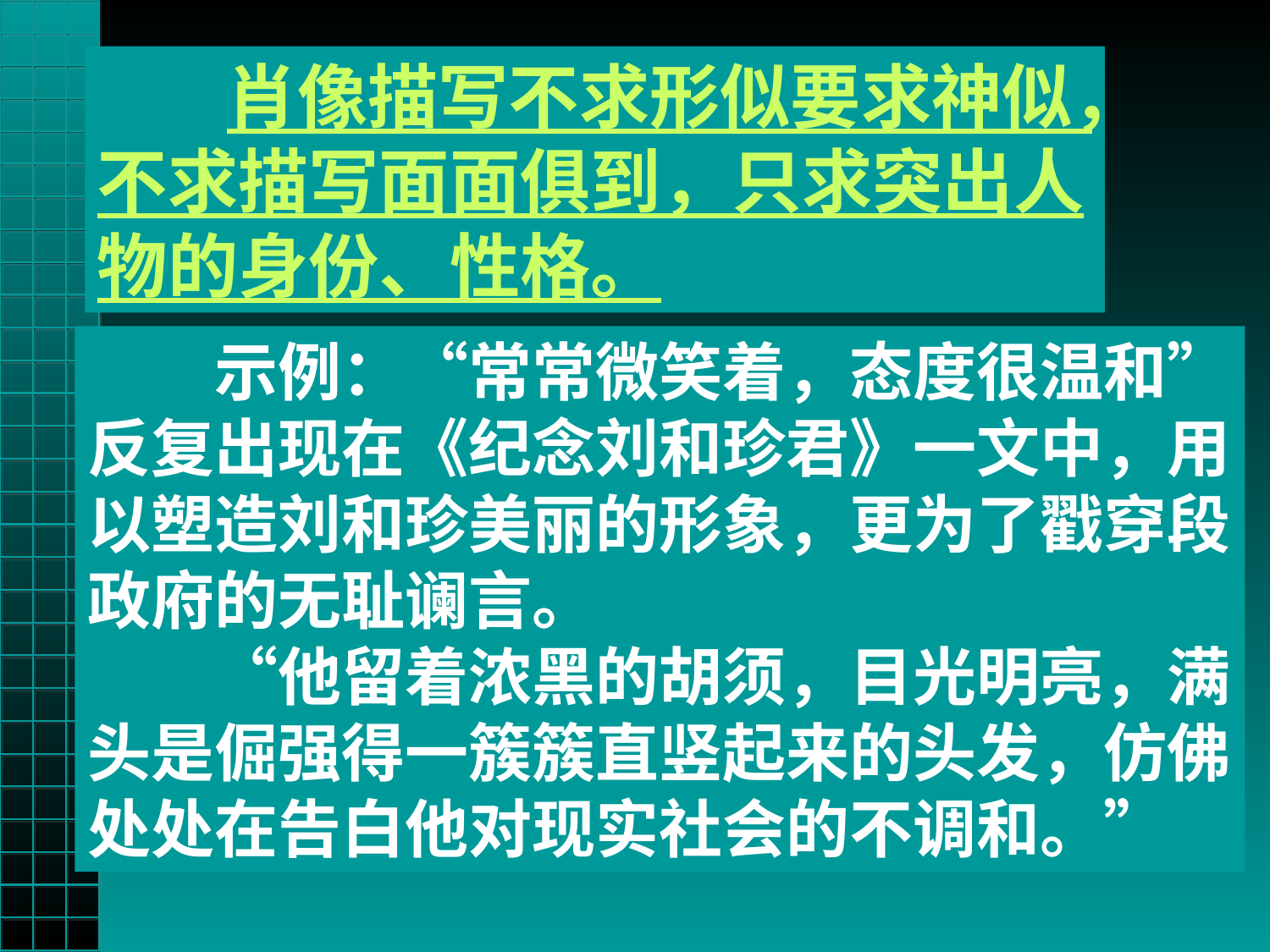

肖像描写不求形似要求神似，不求描写面面俱到，只求突出人物的身份、性格。
　　示例：“常常微笑着，态度很温和”反复出现在《纪念刘和珍君》一文中，用以塑造刘和珍美丽的形象，更为了戳穿段政府的无耻谰言。
　　“他留着浓黑的胡须，目光明亮，满头是倔强得一簇簇直竖起来的头发，仿佛处处在告白他对现实社会的不调和。”